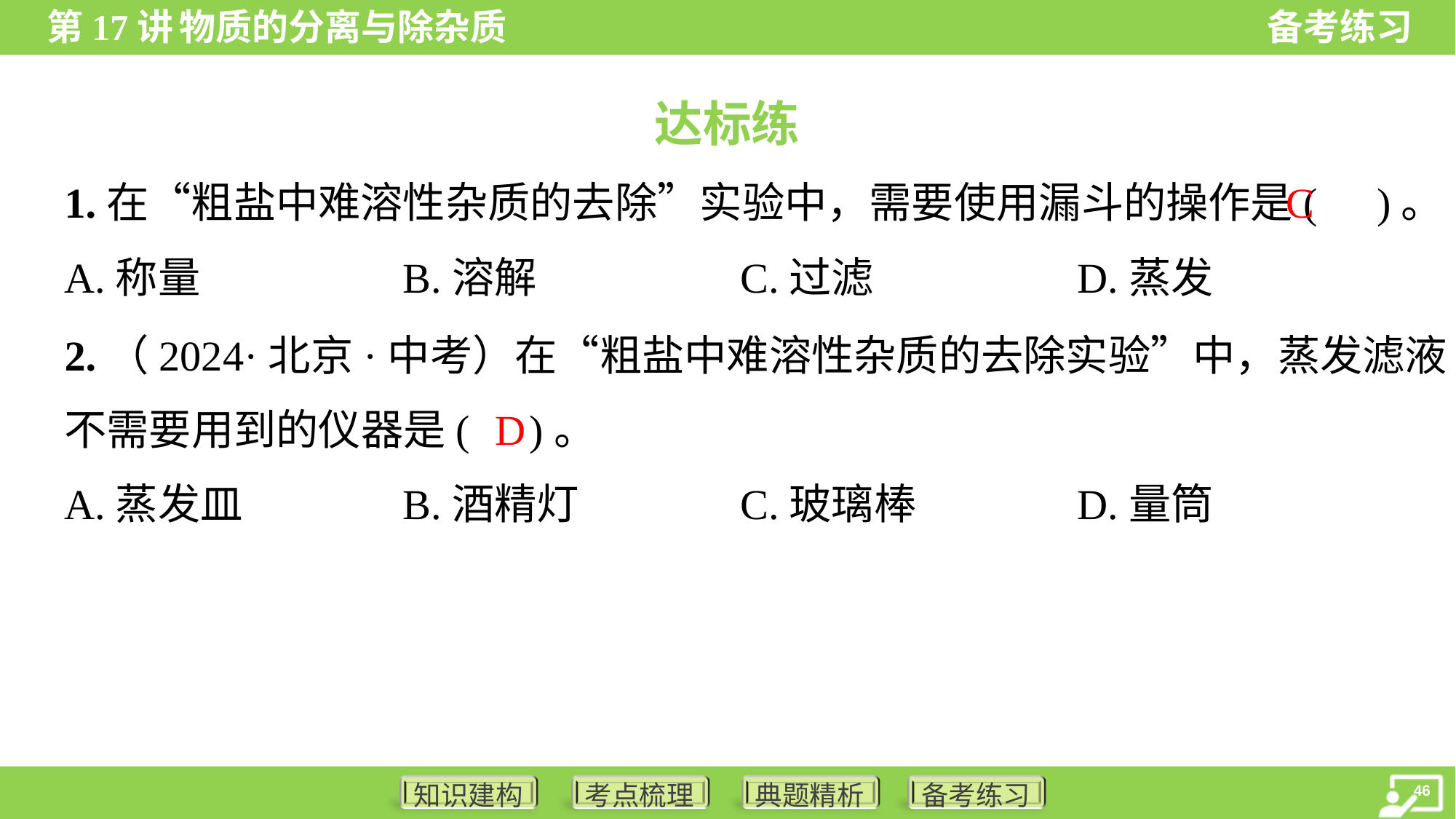

达标练
C
1.在“粗盐中难溶性杂质的去除”实验中，需要使用漏斗的操作是(     )。
A.称量	B.溶解	C.过滤	D.蒸发
2.（2024·北京·中考）在“粗盐中难溶性杂质的去除实验”中，蒸发滤液
不需要用到的仪器是(     )。
D
A.蒸发皿	B.酒精灯	C.玻璃棒	D.量筒